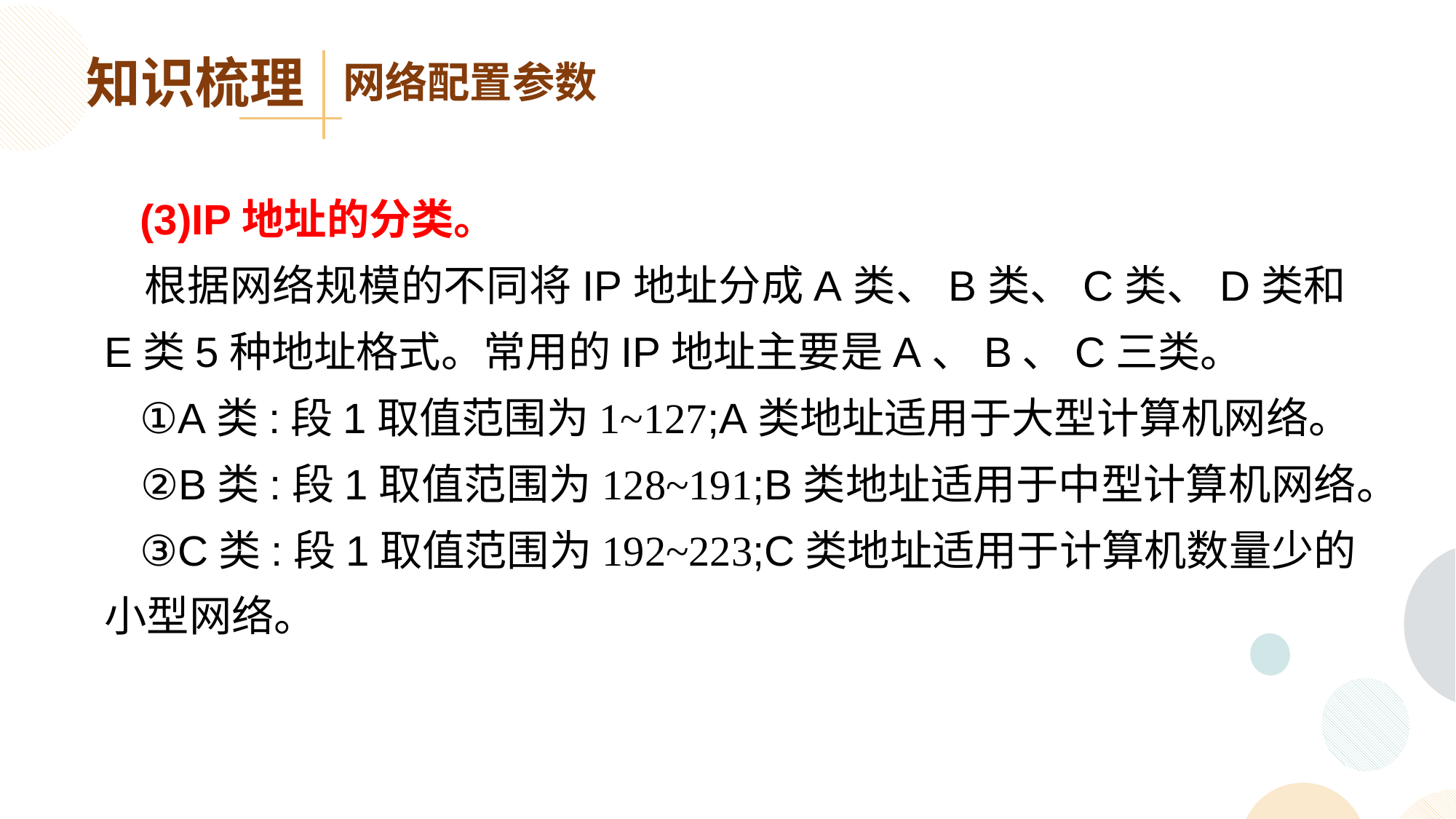

知识梳理
网络配置参数
   (3)IP地址的分类。
   根据网络规模的不同将IP地址分成A类、B类、C类、D类和E类5种地址格式。常用的IP地址主要是A、B、C三类。
   ①A类:段1取值范围为1~127;A类地址适用于大型计算机网络。
   ②B类:段1取值范围为128~191;B类地址适用于中型计算机网络。
   ③C类:段1取值范围为192~223;C类地址适用于计算机数量少的小型网络。